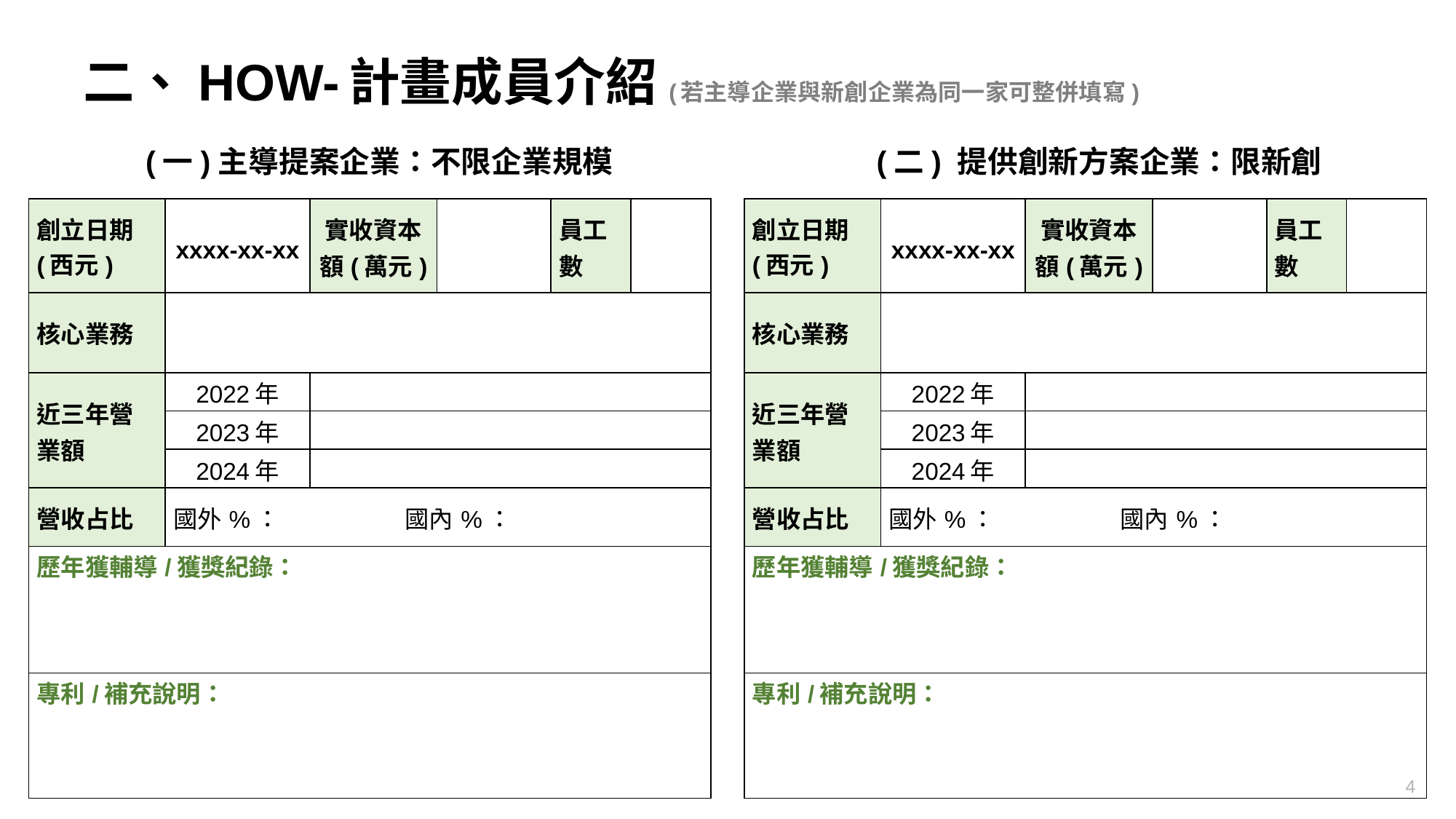

# 二、HOW-計畫成員介紹(若主導企業與新創企業為同一家可整併填寫)
(一)主導提案企業：不限企業規模
(二) 提供創新方案企業：限新創
| 創立日期(西元) | xxxx-xx-xx | 實收資本額(萬元) |  | 員工數 |  |
| --- | --- | --- | --- | --- | --- |
| 核心業務 |  |  |  |  |  |
| 近三年營業額 | 2022年 |  |  |  |  |
|  | 2023年 |  |  |  |  |
|  | 2024年 |  |  |  |  |
| 營收占比 | 國外%： 國內%： |  |  |  |  |
| 歷年獲輔導/獲獎紀錄： |  |  |  |  |  |
| 專利/補充說明： |  |  |  |  |  |
| 創立日期(西元) | xxxx-xx-xx | 實收資本額(萬元) |  | 員工數 |  |
| --- | --- | --- | --- | --- | --- |
| 核心業務 |  |  |  |  |  |
| 近三年營業額 | 2022年 |  |  |  |  |
|  | 2023年 |  |  |  |  |
|  | 2024年 |  |  |  |  |
| 營收占比 | 國外%： 國內%： |  |  |  |  |
| 歷年獲輔導/獲獎紀錄： |  |  |  |  |  |
| 專利/補充說明： |  |  |  |  |  |
4